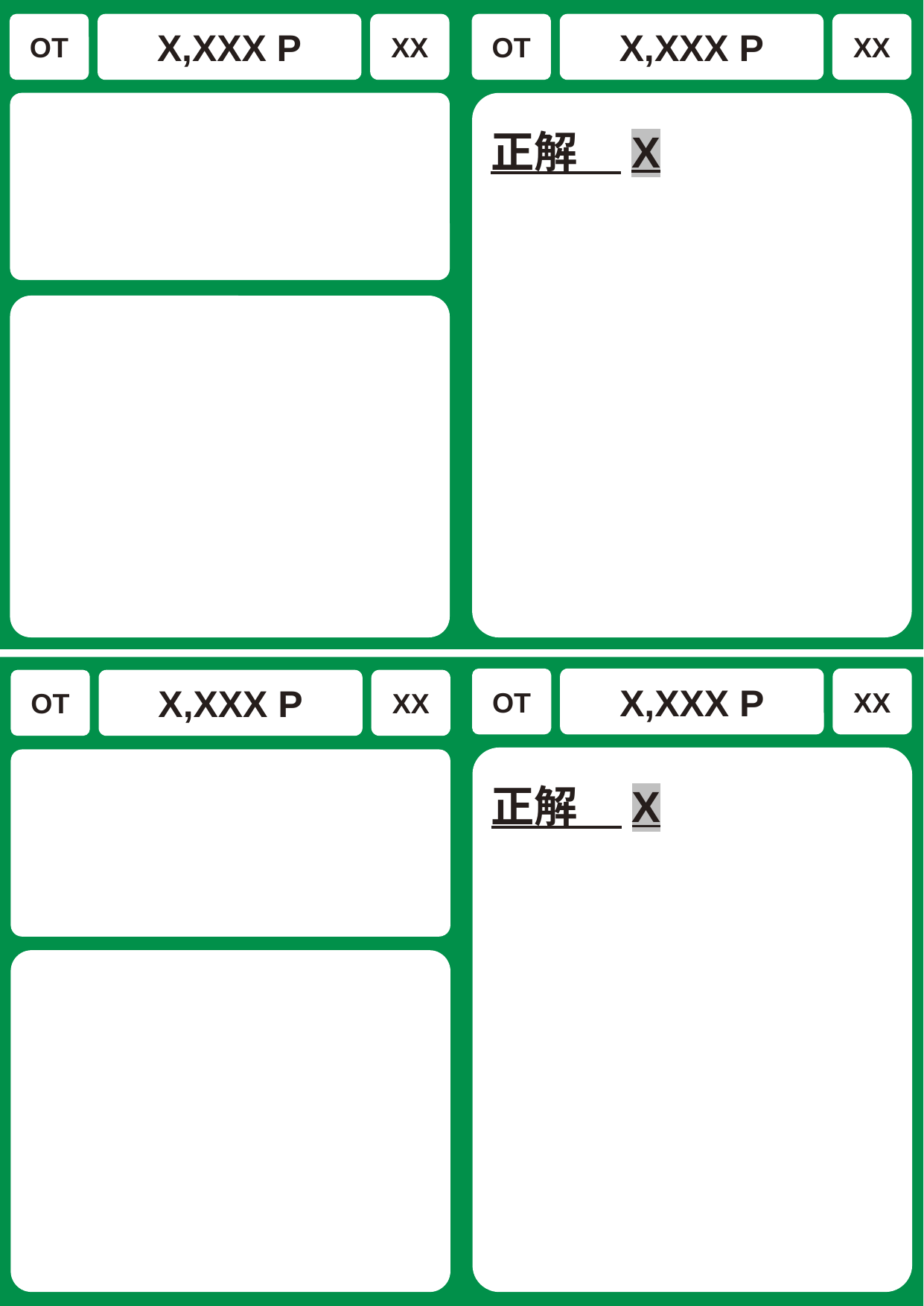

OT
X,XXX P
XX
OT
X,XXX P
XX
# クイズカード

正解　X

OT
X,XXX P
XX
OT
X,XXX P
XX

正解　X